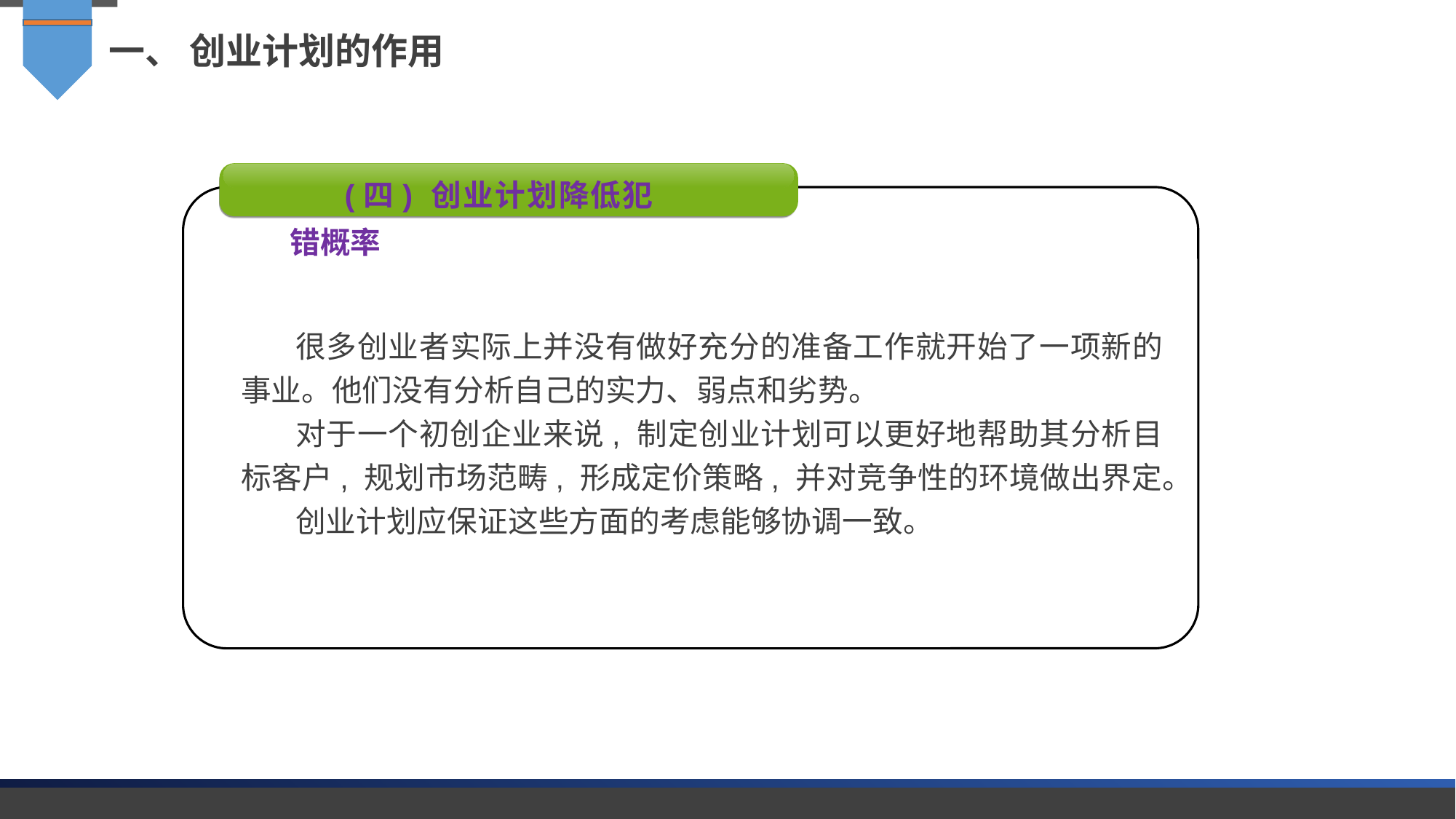

一、 创业计划的作用
(四) 创业计划降低犯错概率

很多创业者实际上并没有做好充分的准备工作就开始了一项新的事业。他们没有分析自己的实力、弱点和劣势。
对于一个初创企业来说, 制定创业计划可以更好地帮助其分析目标客户, 规划市场范畴, 形成定价策略, 并对竞争性的环境做出界定。
创业计划应保证这些方面的考虑能够协调一致。